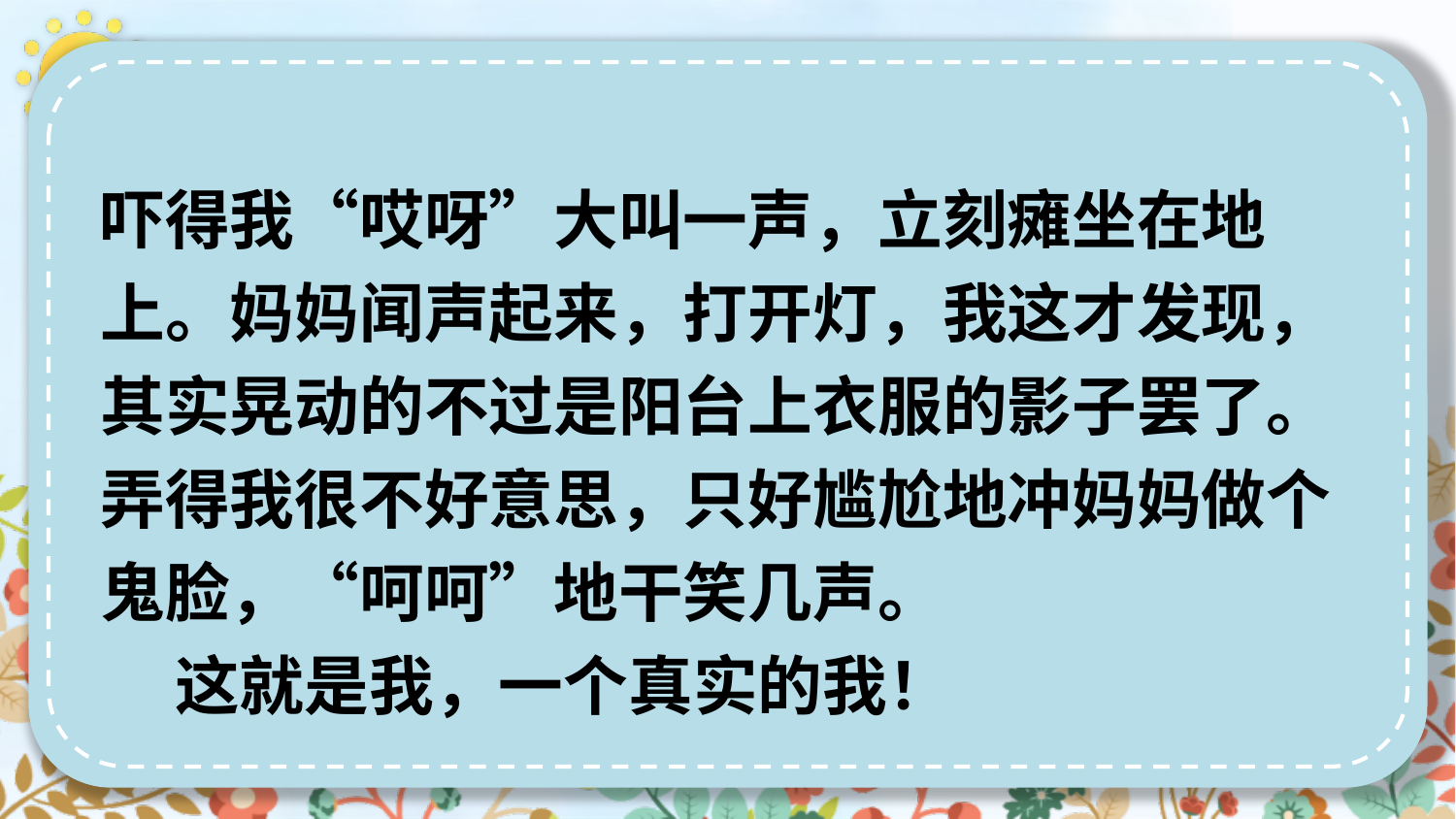

吓得我“哎呀”大叫一声，立刻瘫坐在地上。妈妈闻声起来，打开灯，我这才发现，其实晃动的不过是阳台上衣服的影子罢了。弄得我很不好意思，只好尴尬地冲妈妈做个鬼脸，“呵呵”地干笑几声。
    这就是我，一个真实的我！